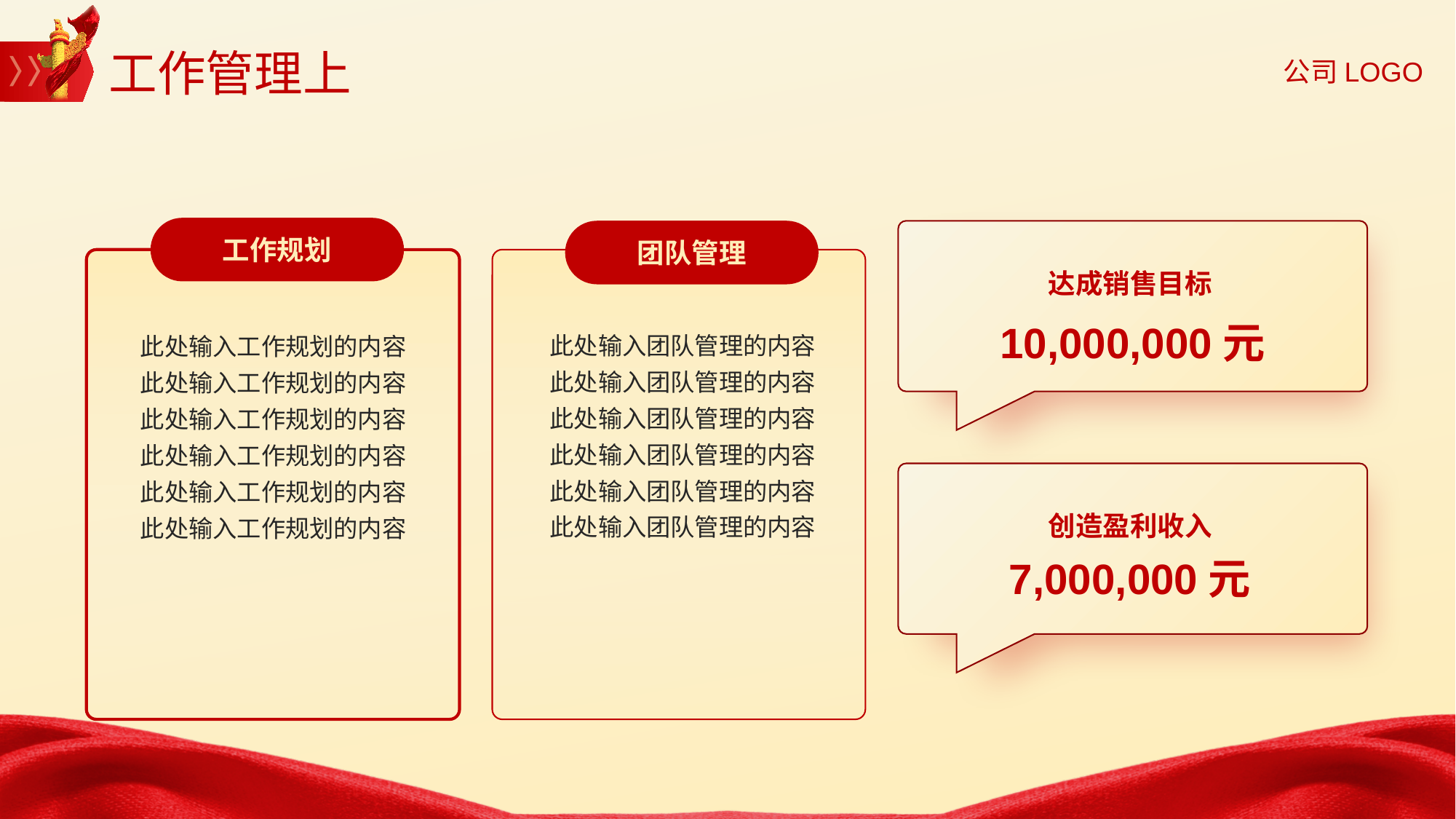

工作管理上

工作规划
团队管理

达成销售目标
10,000,000元
此处输入团队管理的内容此处输入团队管理的内容
此处输入团队管理的内容此处输入团队管理的内容
此处输入团队管理的内容此处输入团队管理的内容
此处输入工作规划的内容此处输入工作规划的内容
此处输入工作规划的内容此处输入工作规划的内容
此处输入工作规划的内容此处输入工作规划的内容

创造盈利收入
7,000,000元